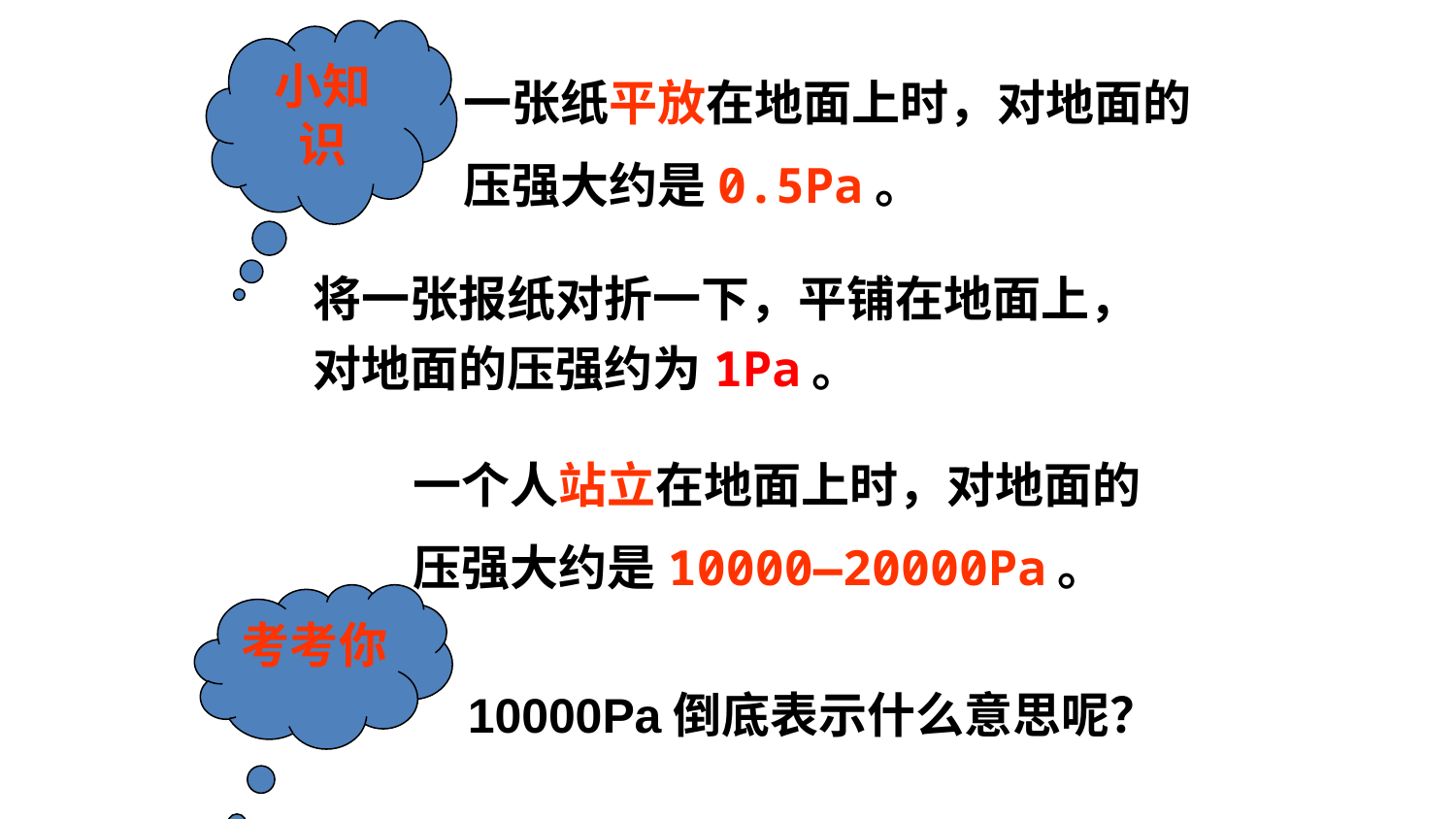

小知识
一张纸平放在地面上时，对地面的
压强大约是0.5Pa。
将一张报纸对折一下，平铺在地面上，
对地面的压强约为1Pa。
一个人站立在地面上时，对地面的
压强大约是10000—20000Pa。
考考你
10000Pa倒底表示什么意思呢？